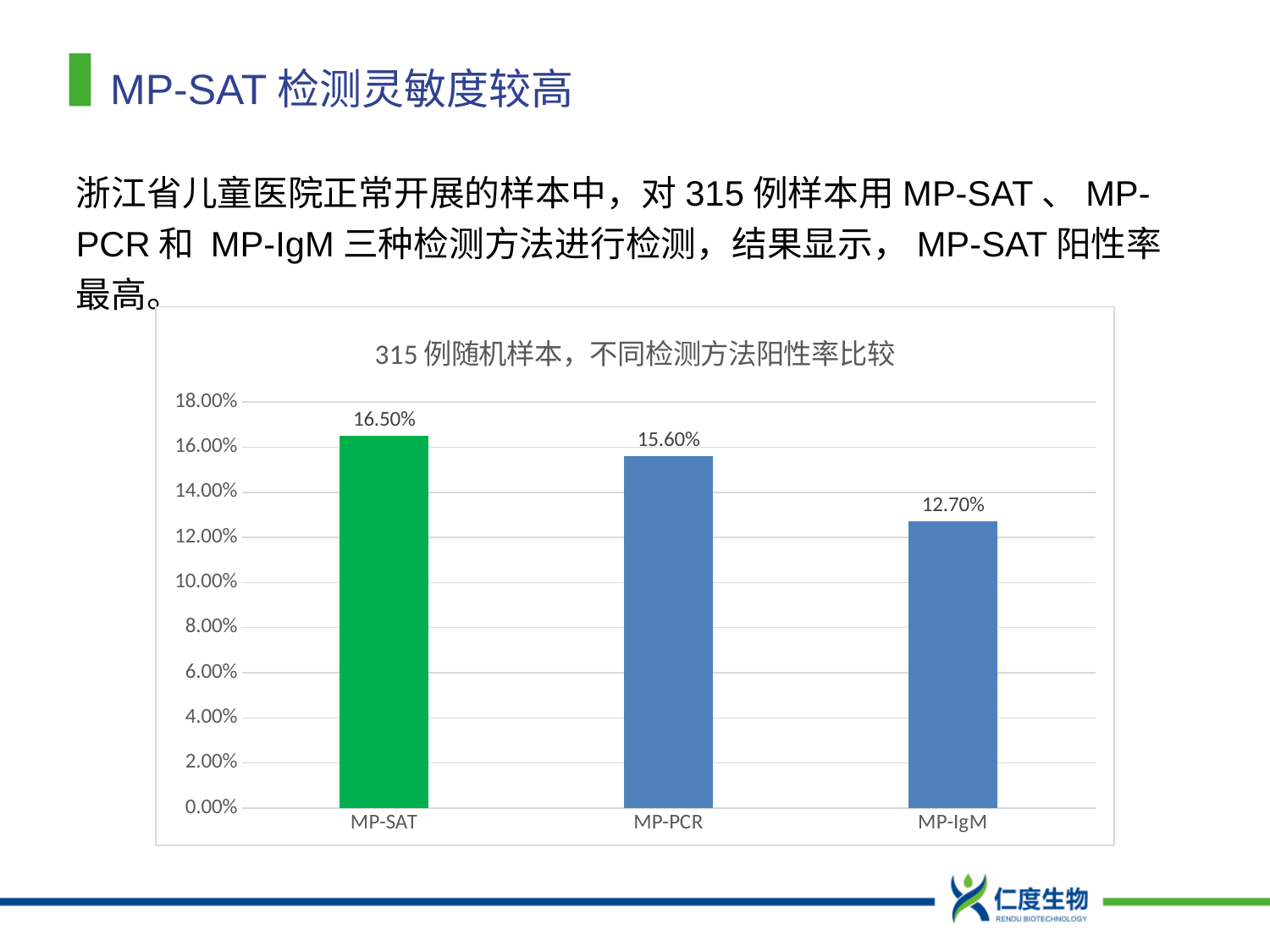

# MP-SAT检测灵敏度较高
浙江省儿童医院正常开展的样本中，对315例样本用MP-SAT、MP-PCR和 MP-IgM三种检测方法进行检测，结果显示，MP-SAT阳性率最高。

### Chart: 315例随机样本，不同检测方法阳性率比较

| Category |  |
|---|---|
| MP-SAT | 0.165 |
| MP-PCR | 0.156 |
| MP-IgM | 0.127 |